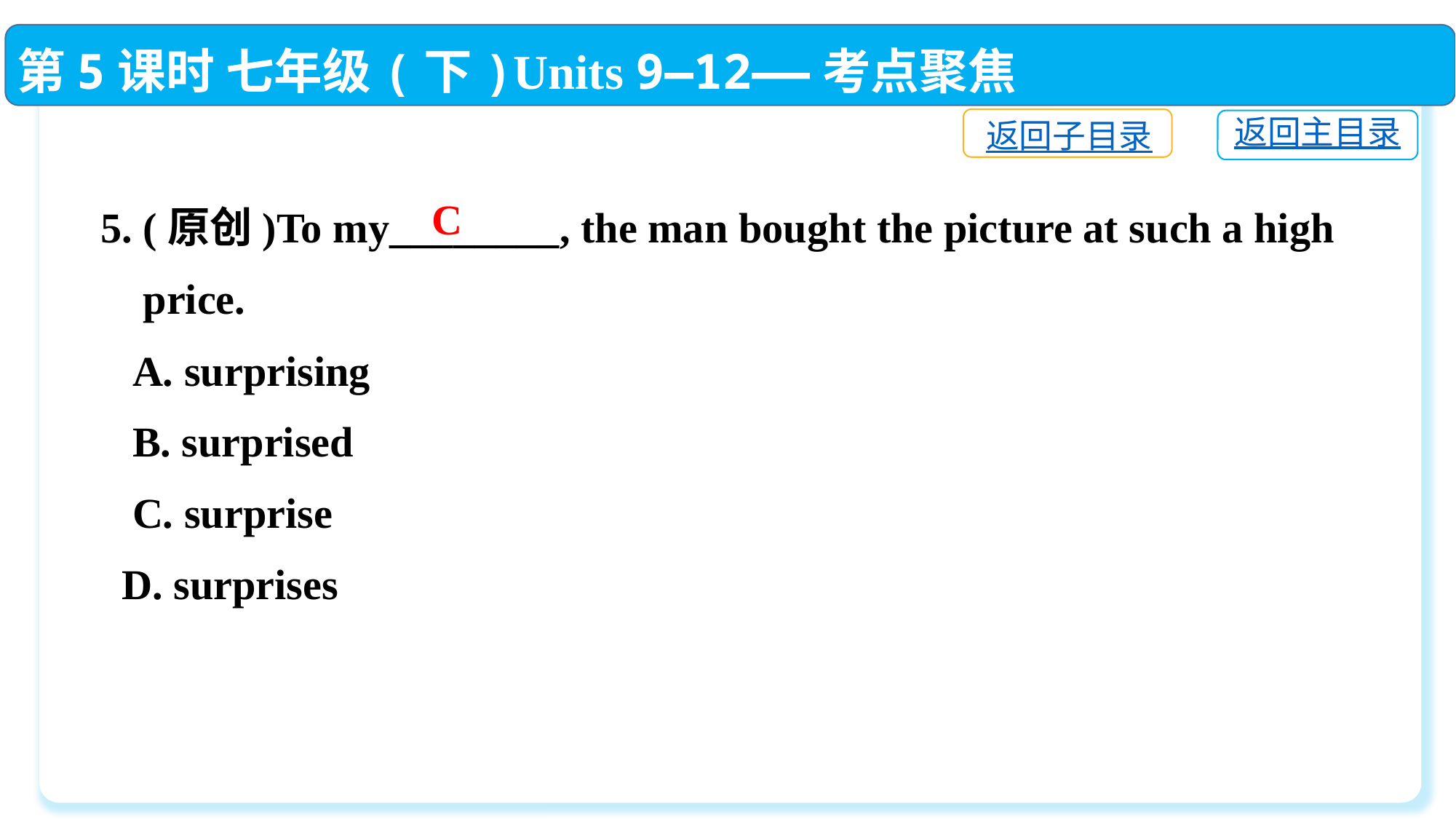

第5课时 七年级(下)Units 9—12——考点聚焦

返回子目录
返回主目录
5. (原创)To my________, the man bought the picture at such a high
    price.
   A. surprising
   B. surprised
   C. surprise
  D. surprises
C